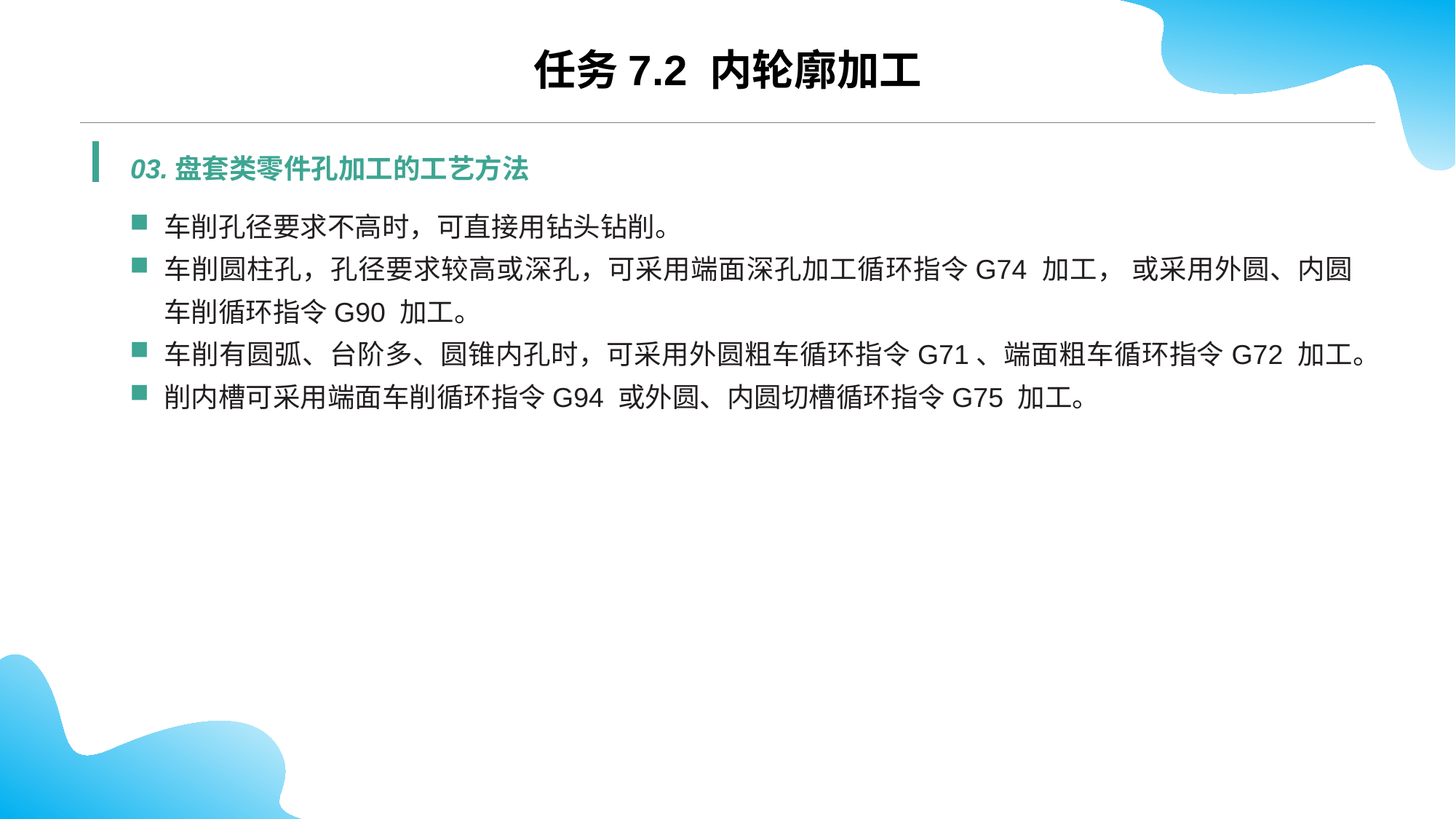

任务7.2 内轮廓加工
03.盘套类零件孔加工的工艺方法
车削孔径要求不高时，可直接用钻头钻削。
车削圆柱孔，孔径要求较高或深孔，可采用端面深孔加工循环指令G74 加工， 或采用外圆、内圆车削循环指令G90 加工。
车削有圆弧、台阶多、圆锥内孔时，可采用外圆粗车循环指令G71、端面粗车循环指令G72 加工。
削内槽可采用端面车削循环指令G94 或外圆、内圆切槽循环指令G75 加工。